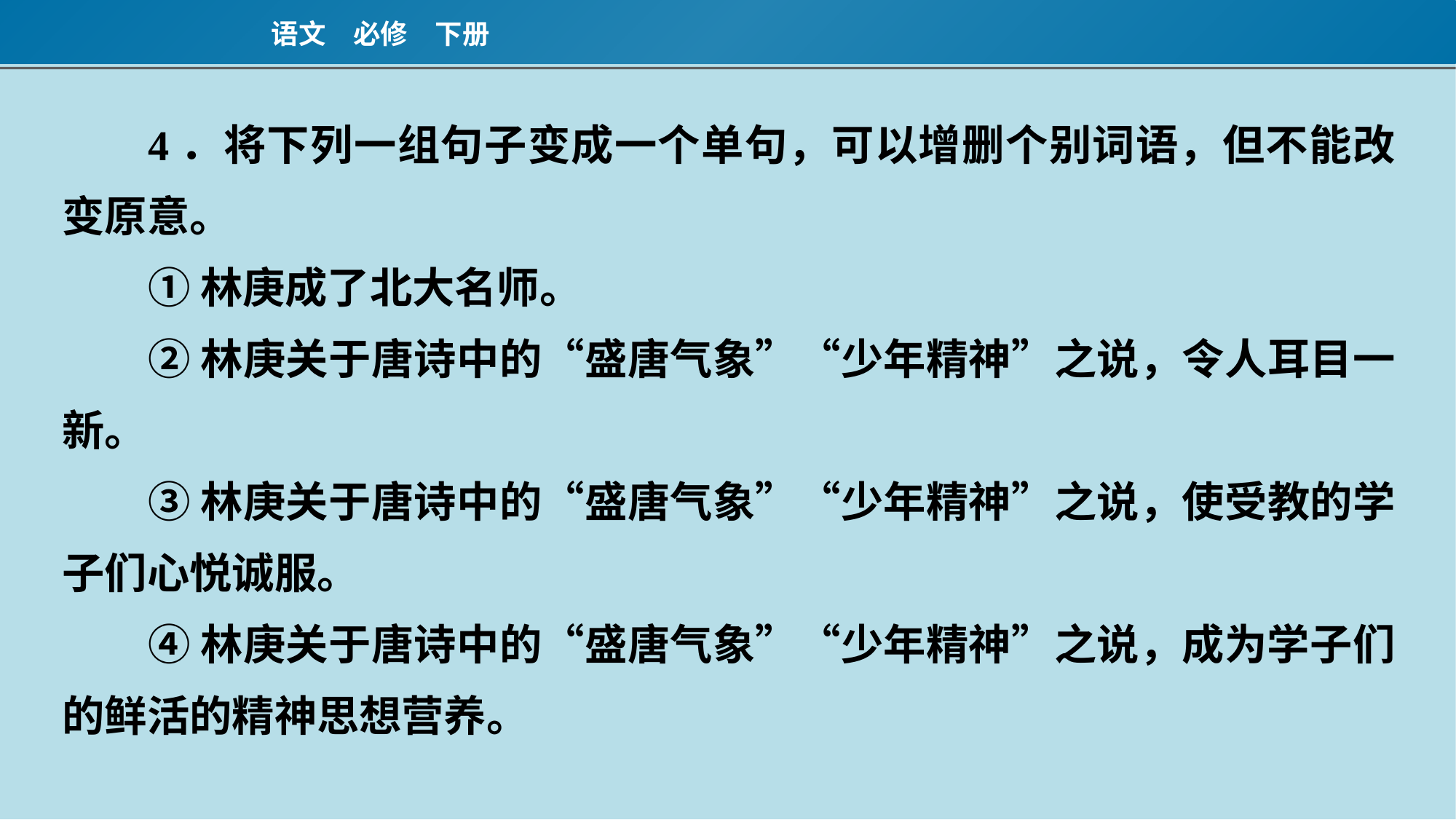

4．将下列一组句子变成一个单句，可以增删个别词语，但不能改变原意。
①林庚成了北大名师。
②林庚关于唐诗中的“盛唐气象”“少年精神”之说，令人耳目一新。
③林庚关于唐诗中的“盛唐气象”“少年精神”之说，使受教的学子们心悦诚服。
④林庚关于唐诗中的“盛唐气象”“少年精神”之说，成为学子们的鲜活的精神思想营养。